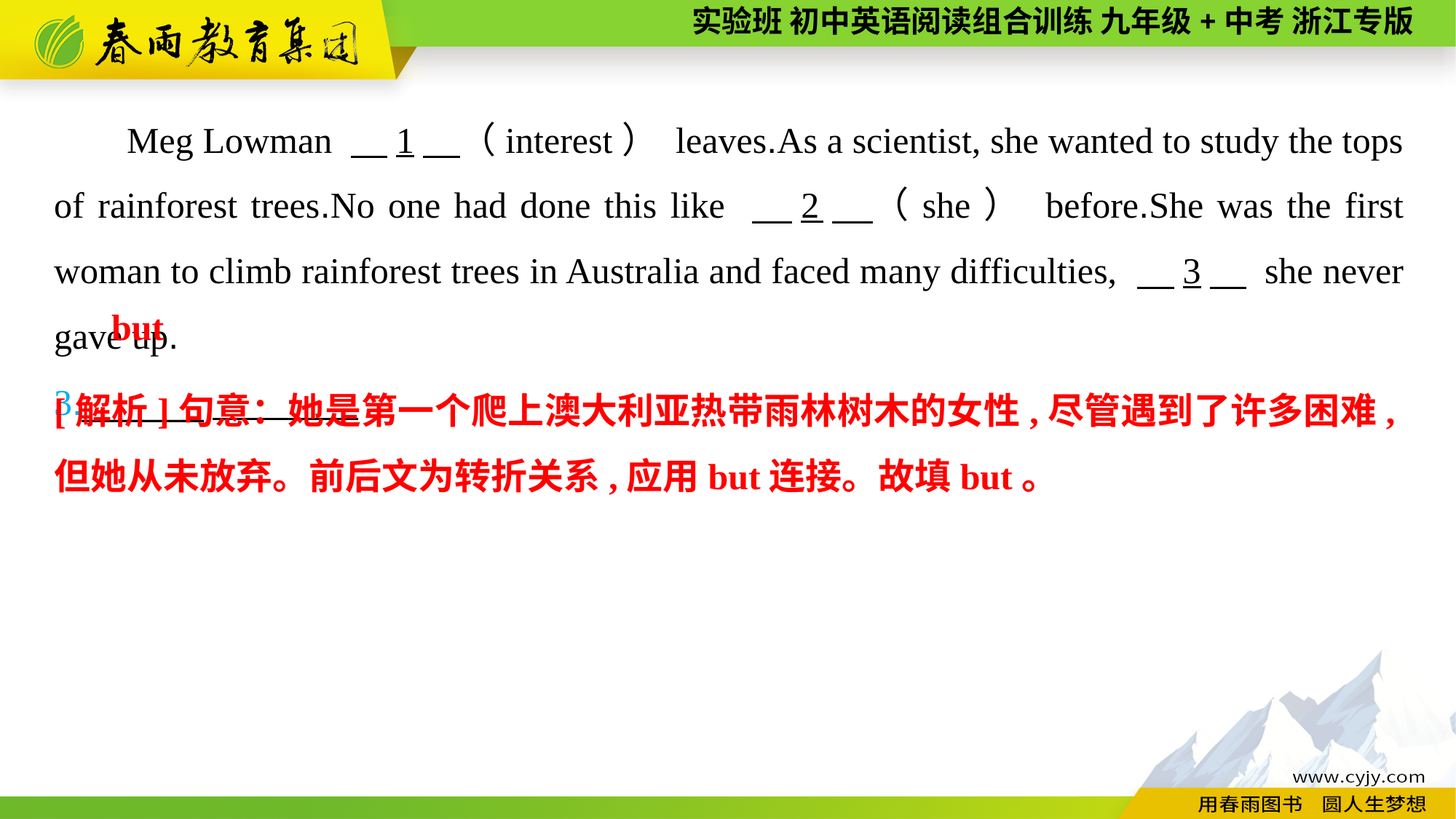

Meg Lowman 　1　（interest） leaves.As a scientist, she wanted to study the tops of rainforest trees.No one had done this like 　2　（she） before.She was the first woman to climb rainforest trees in Australia and faced many difficulties, 　3　 she never gave up.
3.______
but
[解析]句意：她是第一个爬上澳大利亚热带雨林树木的女性,尽管遇到了许多困难,但她从未放弃。前后文为转折关系,应用but连接。故填but。